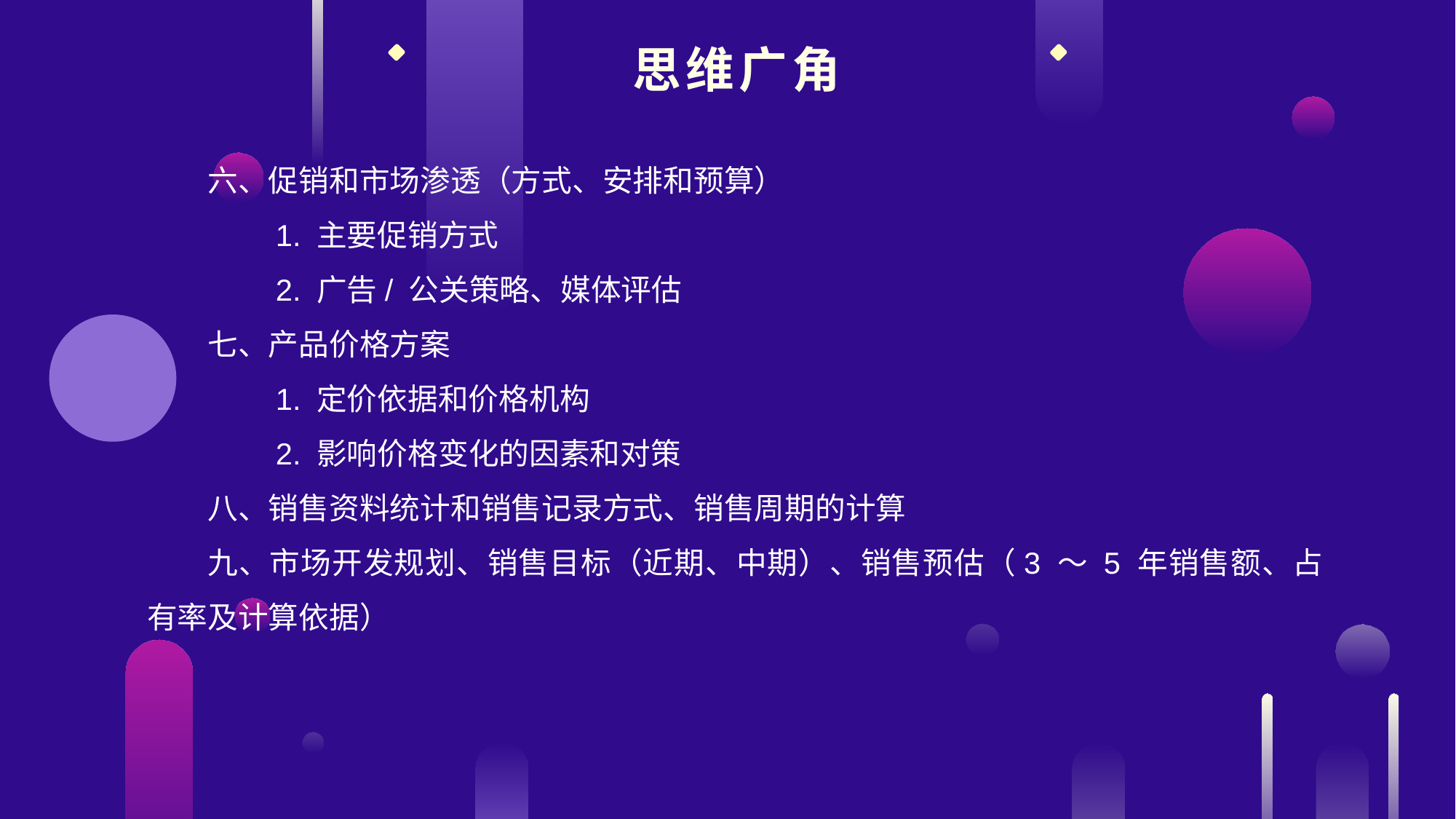

思维广角

六、促销和市场渗透（方式、安排和预算）
　　1. 主要促销方式
　　2. 广告/ 公关策略、媒体评估
七、产品价格方案
　　1. 定价依据和价格机构
　　2. 影响价格变化的因素和对策
八、销售资料统计和销售记录方式、销售周期的计算
九、市场开发规划、销售目标（近期、中期）、销售预估（3 ～ 5 年销售额、占有率及计算依据）